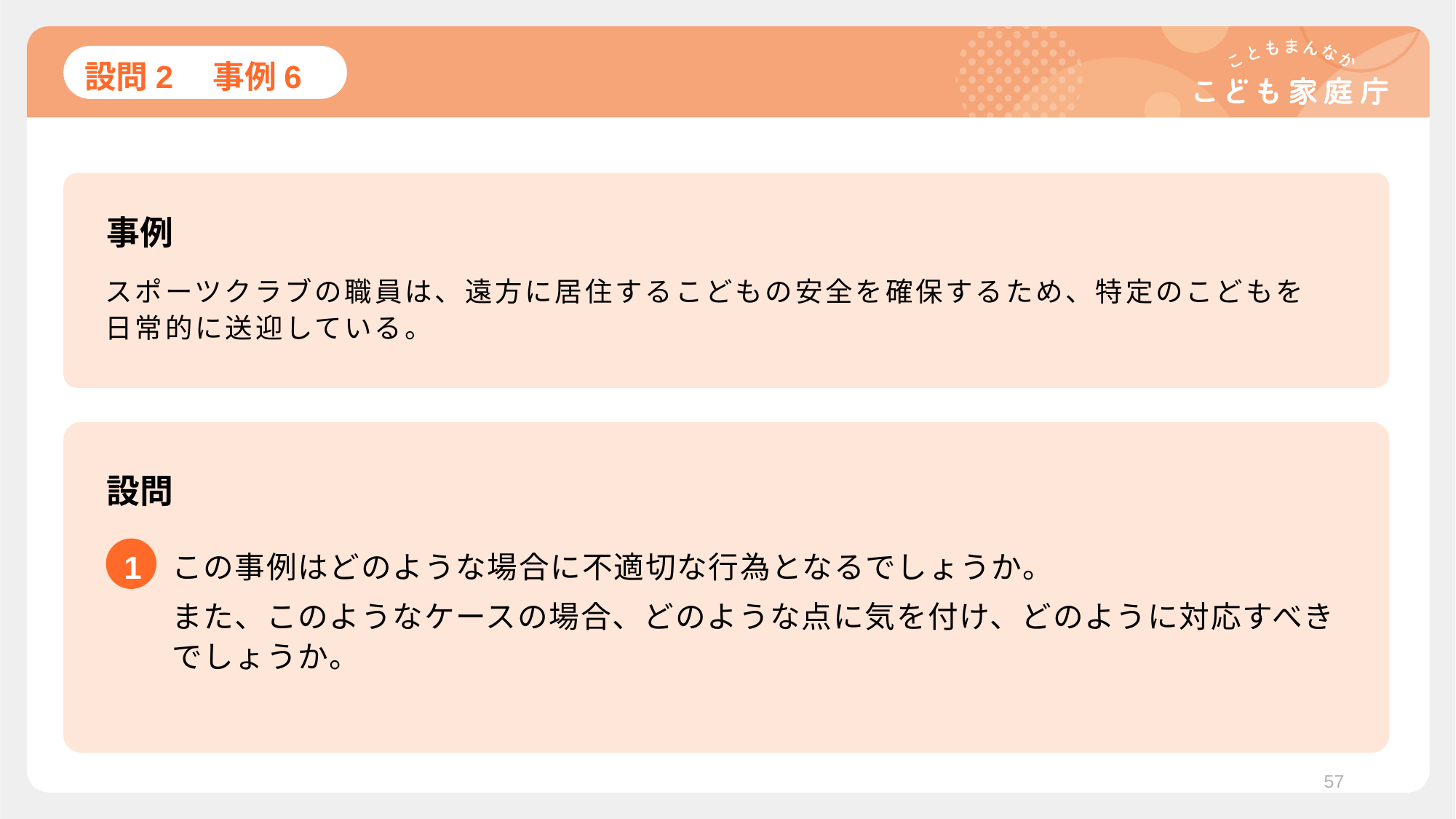

# 設問2　事例6

事例
スポーツクラブの職員は、遠方に居住するこどもの安全を確保するため、特定のこどもを日常的に送迎している。

設問
1
この事例はどのような場合に不適切な行為となるでしょうか。
また、このようなケースの場合、どのような点に気を付け、どのように対応すべきでしょうか。
57